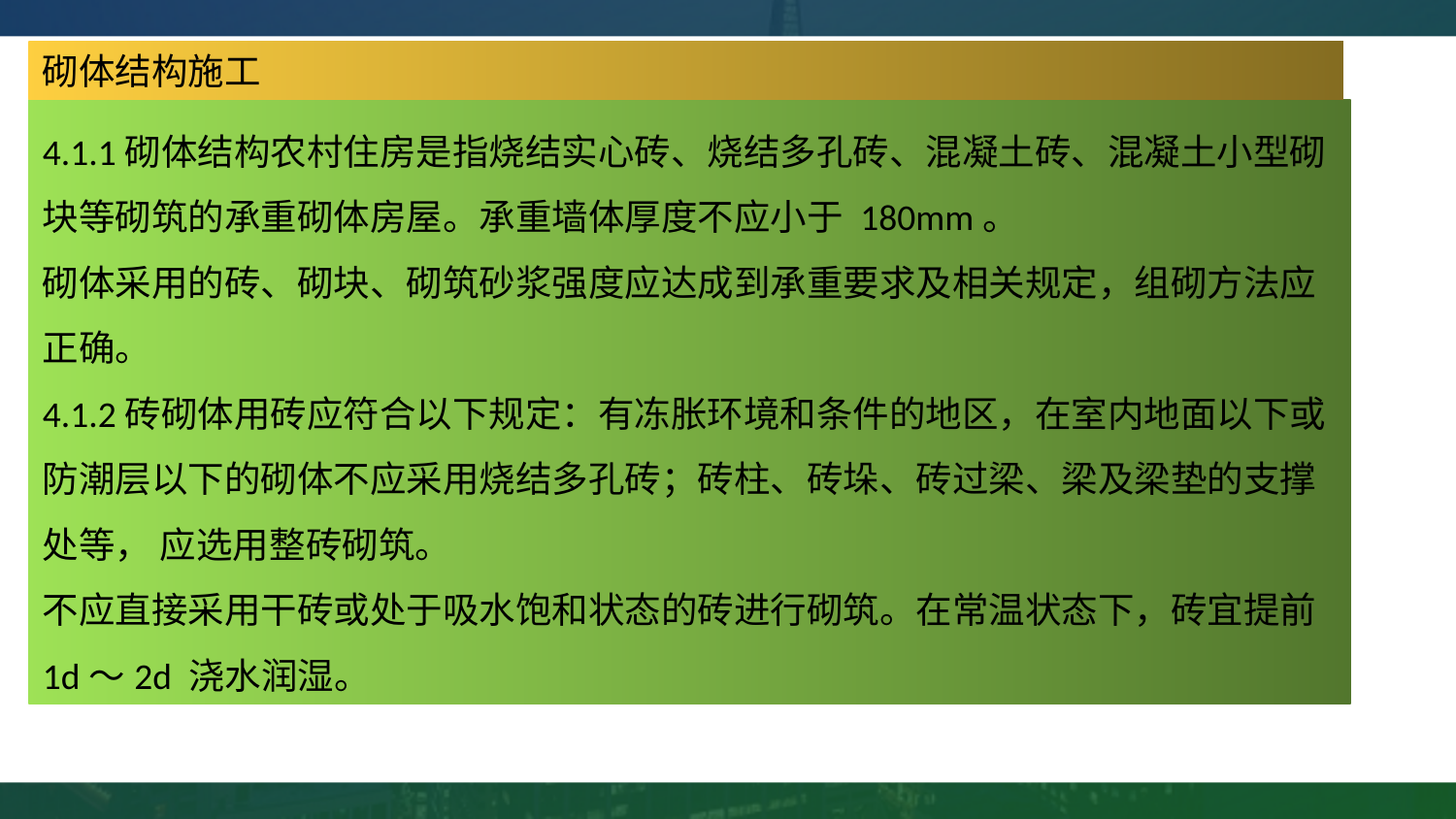

砌体结构施工
4.1.1砌体结构农村住房是指烧结实心砖、烧结多孔砖、混凝土砖、混凝土小型砌块等砌筑的承重砌体房屋。承重墙体厚度不应小于 180mm。
砌体采用的砖、砌块、砌筑砂浆强度应达成到承重要求及相关规定，组砌方法应正确。
4.1.2砖砌体用砖应符合以下规定：有冻胀环境和条件的地区，在室内地面以下或防潮层以下的砌体不应采用烧结多孔砖；砖柱、砖垛、砖过梁、梁及梁垫的支撑处等， 应选用整砖砌筑。
不应直接采用干砖或处于吸水饱和状态的砖进行砌筑。在常温状态下，砖宜提前
1d～2d 浇水润湿。